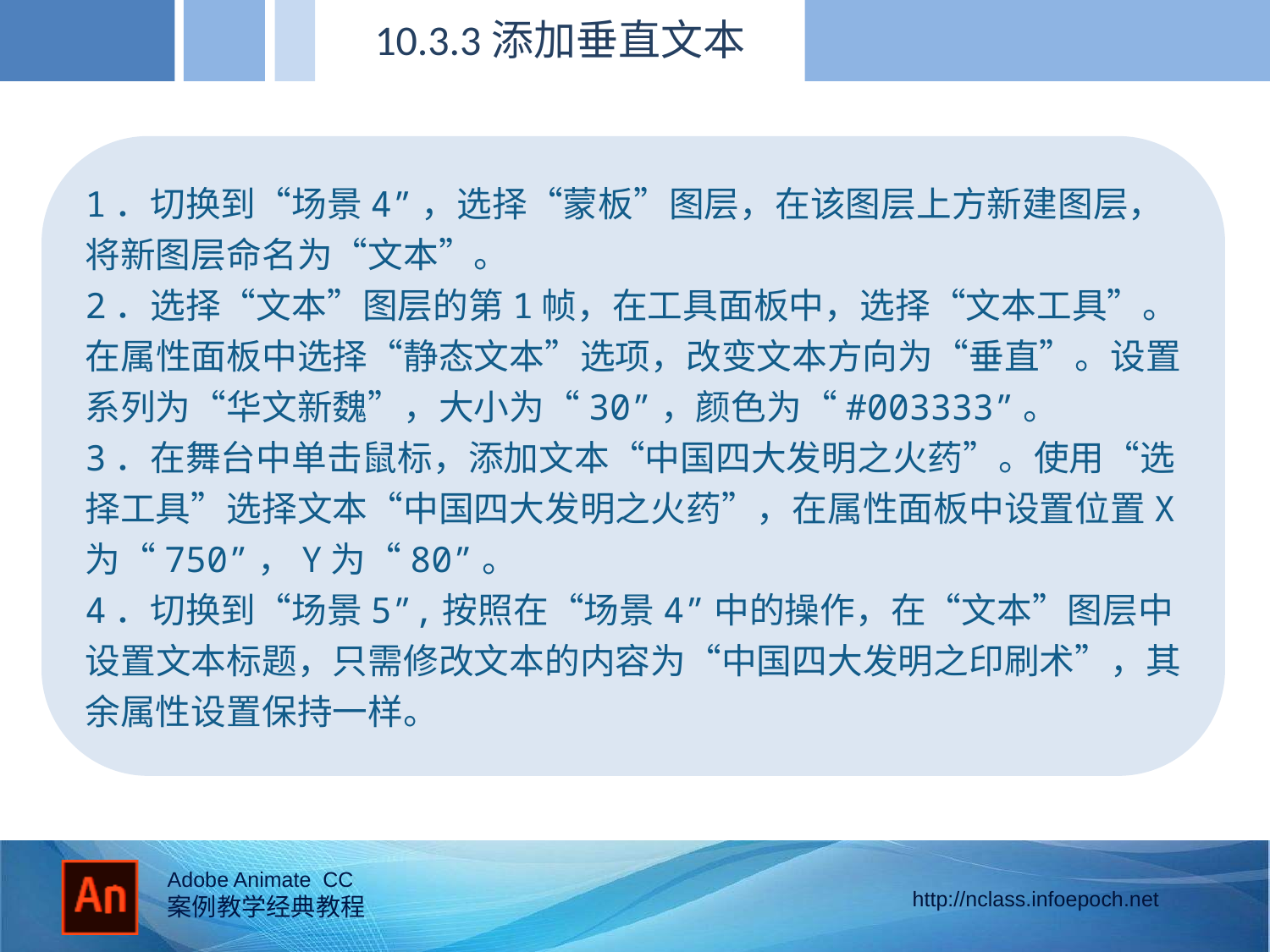

10.3.3添加垂直文本
1．切换到“场景4”，选择“蒙板”图层，在该图层上方新建图层，将新图层命名为“文本”。
2．选择“文本”图层的第1帧，在工具面板中，选择“文本工具”。在属性面板中选择“静态文本”选项，改变文本方向为“垂直”。设置系列为“华文新魏”，大小为“30”，颜色为“#003333”。
3．在舞台中单击鼠标，添加文本“中国四大发明之火药”。使用“选择工具”选择文本“中国四大发明之火药”，在属性面板中设置位置X为“750”，Y为“80”。
4．切换到“场景5”,按照在“场景4”中的操作，在“文本”图层中设置文本标题，只需修改文本的内容为“中国四大发明之印刷术”，其余属性设置保持一样。